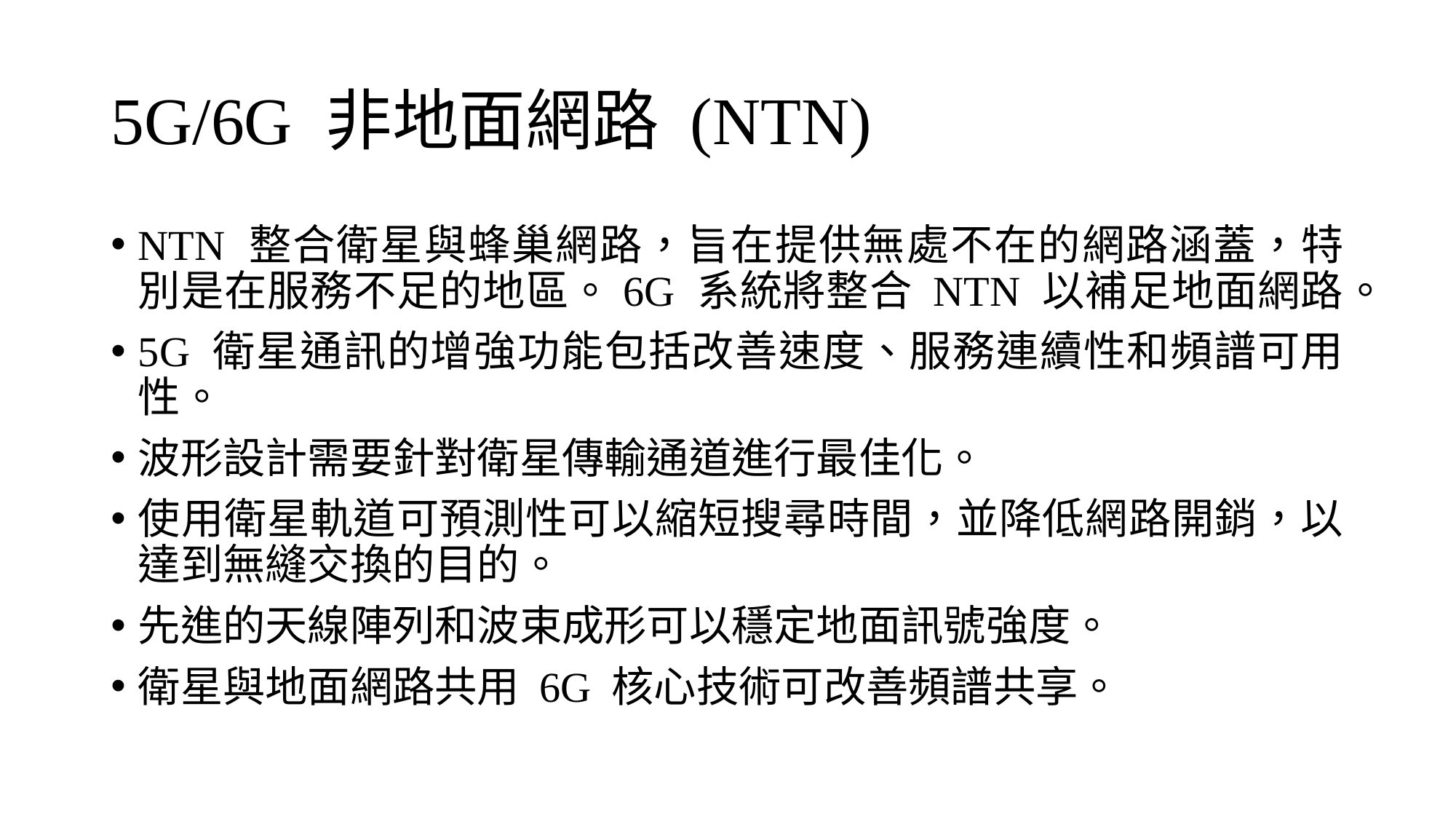

# 5G/6G 非地面網路 (NTN)
NTN 整合衛星與蜂巢網路，旨在提供無處不在的網路涵蓋，特別是在服務不足的地區。6G 系統將整合 NTN 以補足地面網路。
5G 衛星通訊的增強功能包括改善速度、服務連續性和頻譜可用性。
波形設計需要針對衛星傳輸通道進行最佳化。
使用衛星軌道可預測性可以縮短搜尋時間，並降低網路開銷，以達到無縫交換的目的。
先進的天線陣列和波束成形可以穩定地面訊號強度。
衛星與地面網路共用 6G 核心技術可改善頻譜共享。